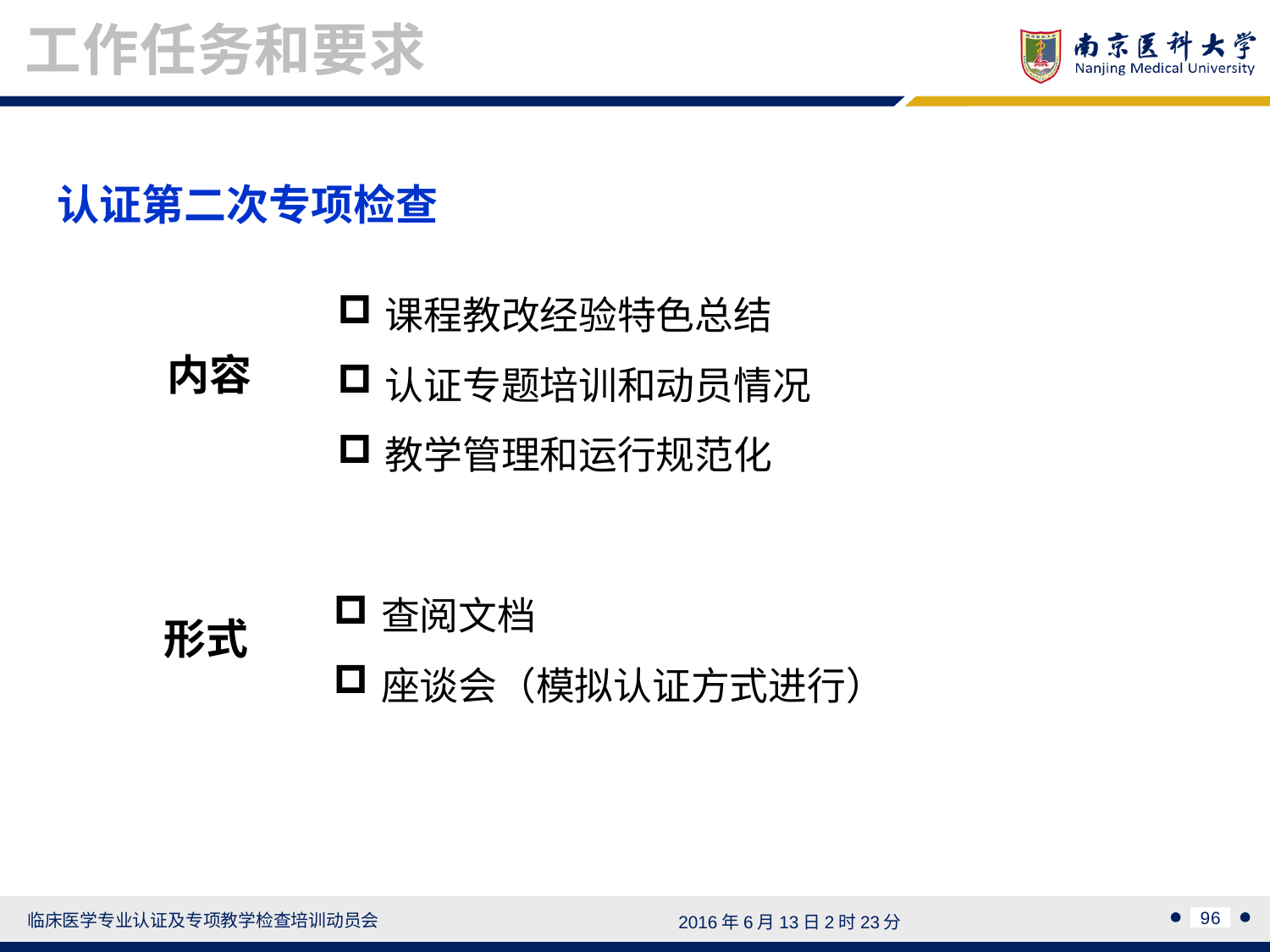

工作任务和要求
认证第二次专项检查
课程教改经验特色总结
认证专题培训和动员情况
教学管理和运行规范化
内容
查阅文档
座谈会（模拟认证方式进行）
形式